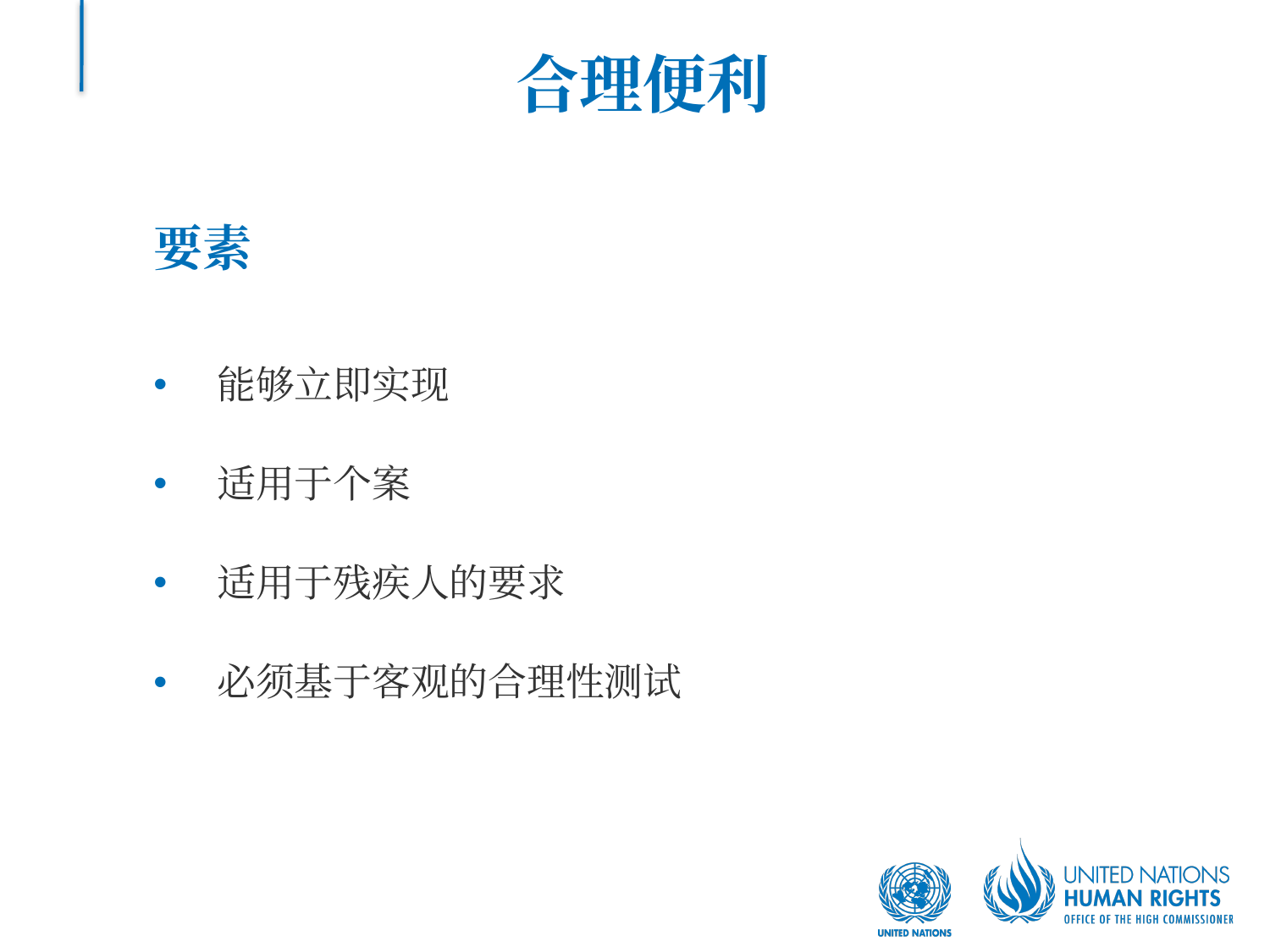

# 合理便利
要素

能够立即实现

适用于个案

适用于残疾人的要求

必须基于客观的合理性测试